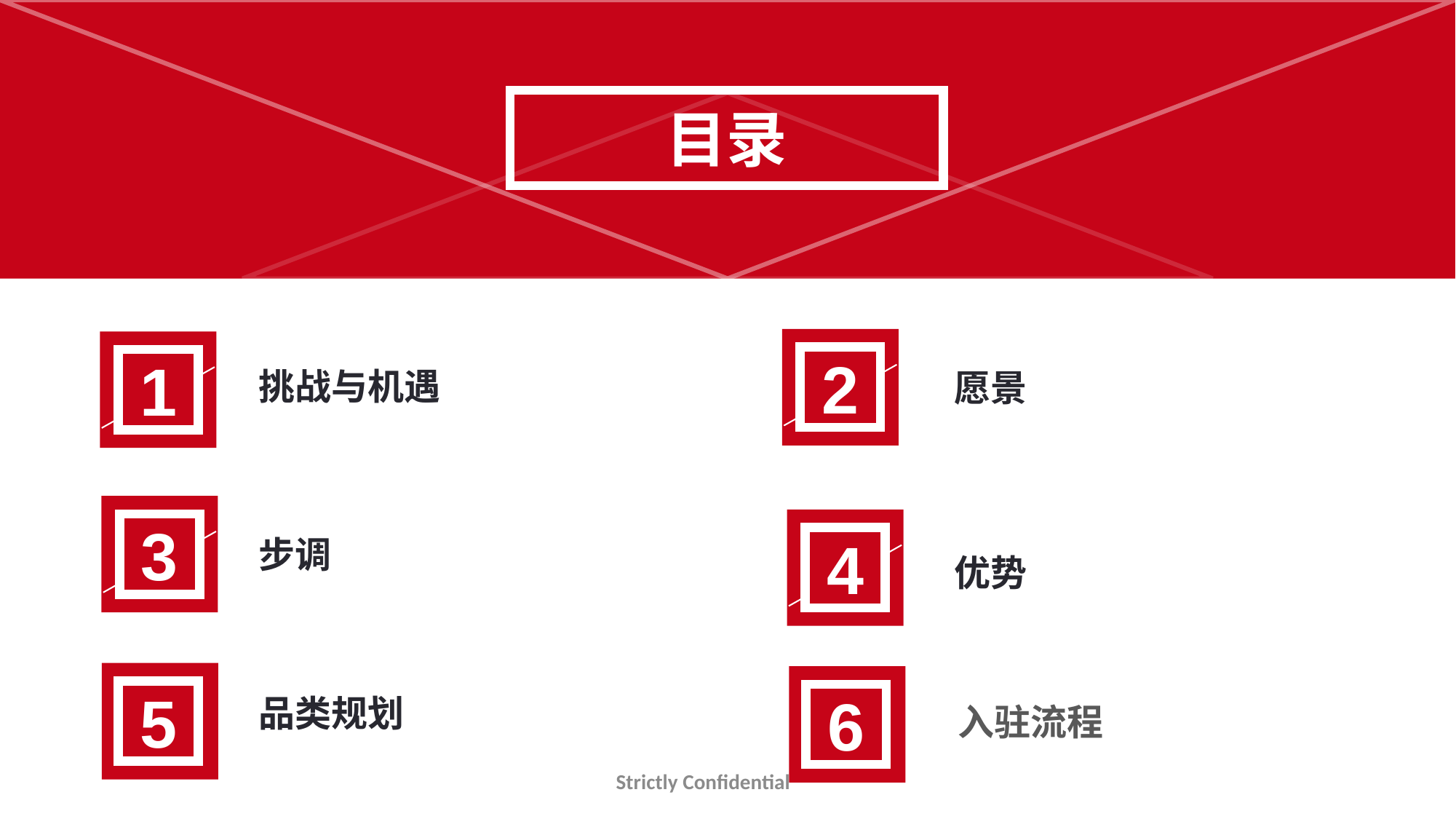

目录

2

1

挑战与机遇
愿景

3

步调

4

优势

品类规划
5
6
入驻流程
Strictly Confidential